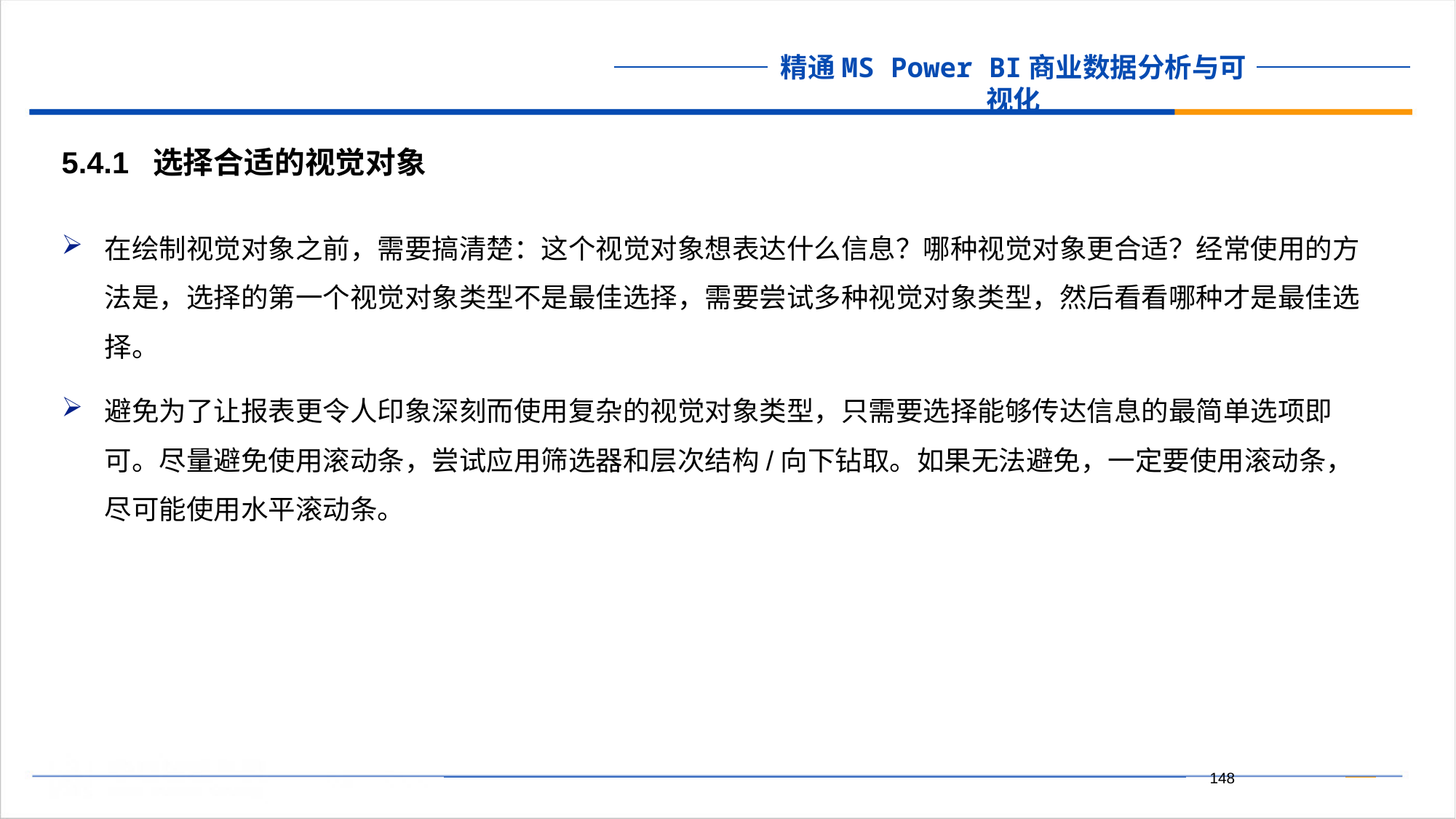

5.4.1  选择合适的视觉对象
在绘制视觉对象之前，需要搞清楚：这个视觉对象想表达什么信息？哪种视觉对象更合适？经常使用的方法是，选择的第一个视觉对象类型不是最佳选择，需要尝试多种视觉对象类型，然后看看哪种才是最佳选择。
避免为了让报表更令人印象深刻而使用复杂的视觉对象类型，只需要选择能够传达信息的最简单选项即可。尽量避免使用滚动条，尝试应用筛选器和层次结构/向下钻取。如果无法避免，一定要使用滚动条，尽可能使用水平滚动条。